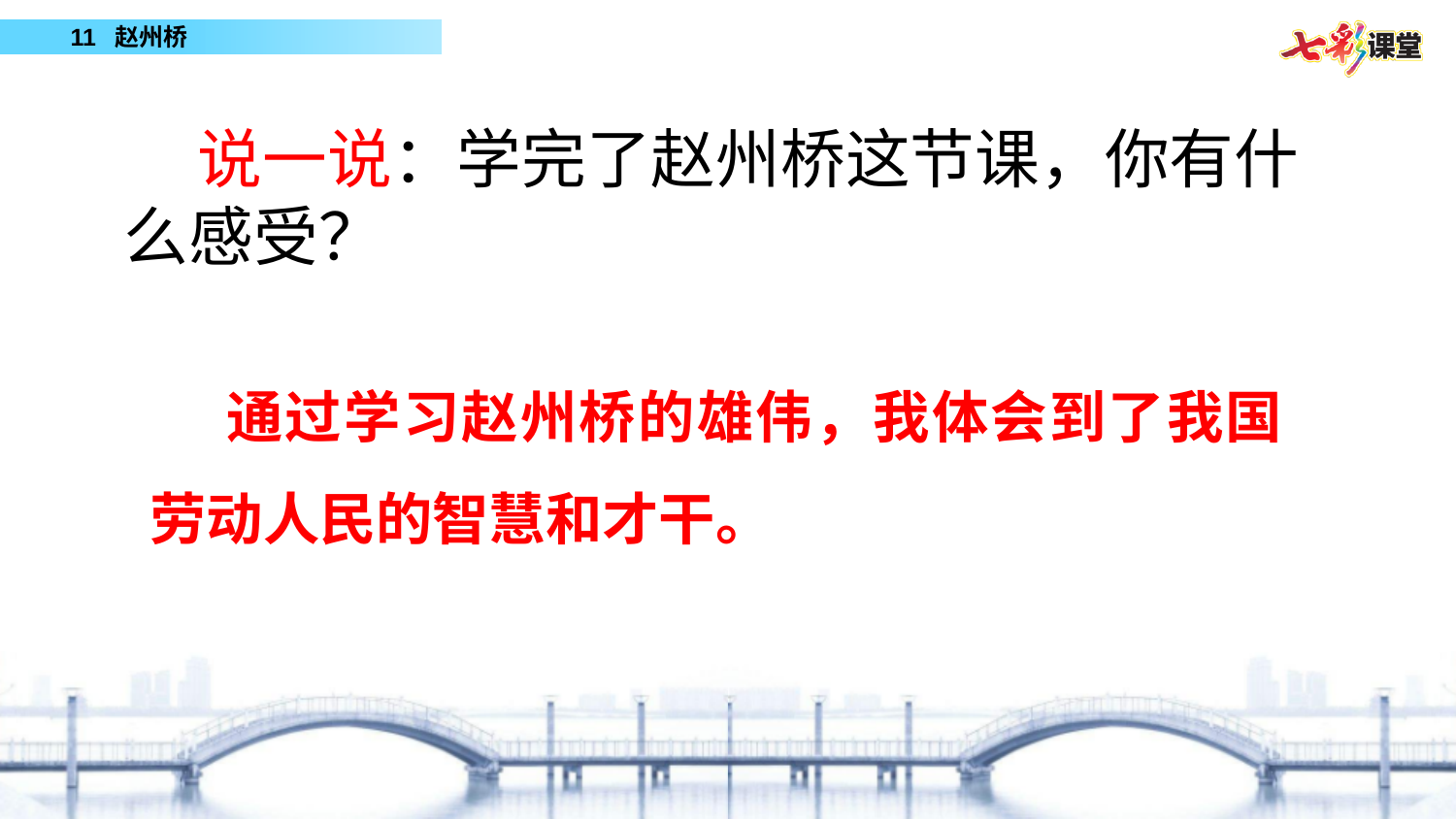

说一说：学完了赵州桥这节课，你有什么感受？
    通过学习赵州桥的雄伟，我体会到了我国劳动人民的智慧和才干。